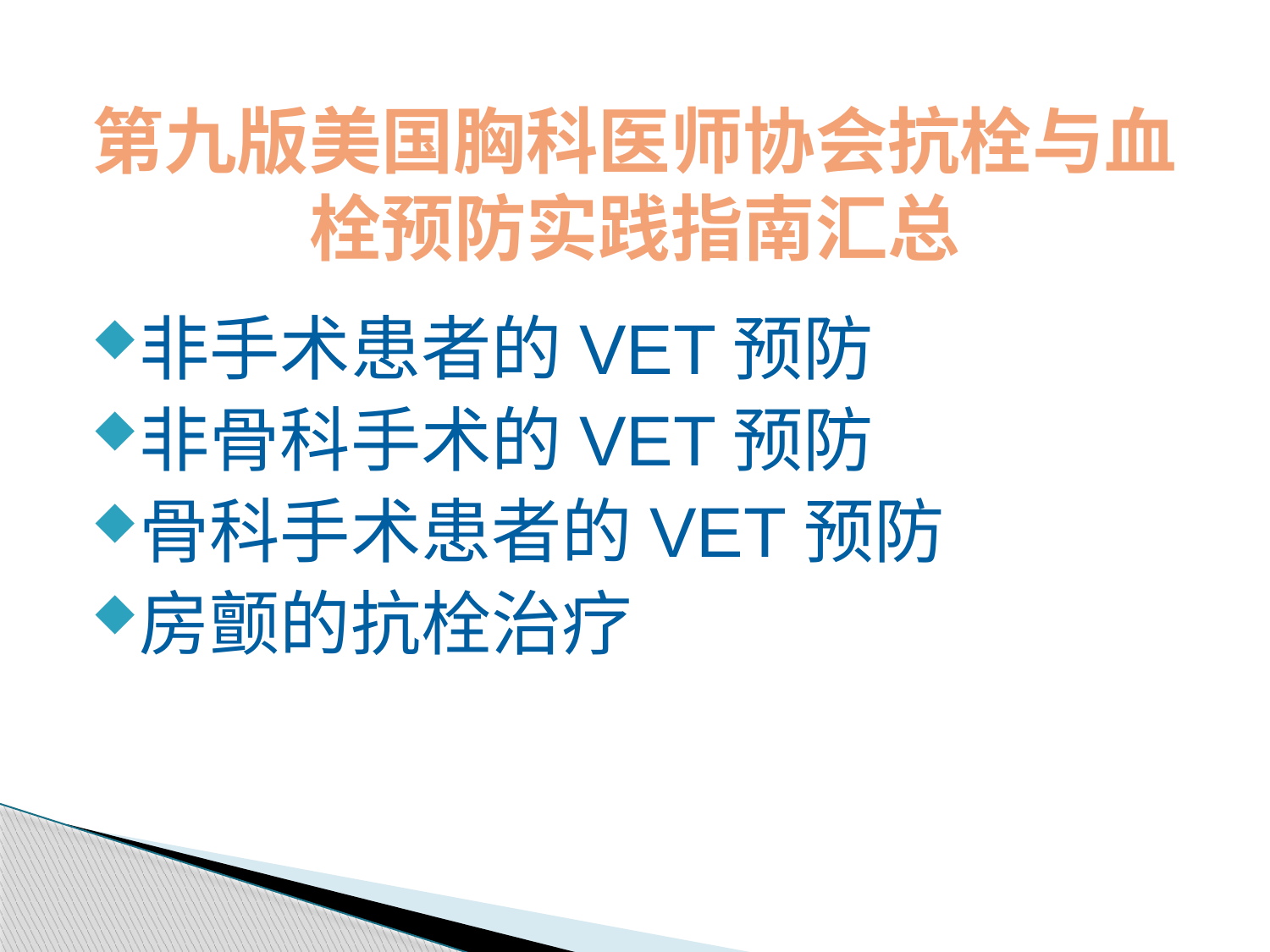

# 第九版美国胸科医师协会抗栓与血栓预防实践指南汇总
非手术患者的VET预防
非骨科手术的VET预防
骨科手术患者的VET预防
房颤的抗栓治疗